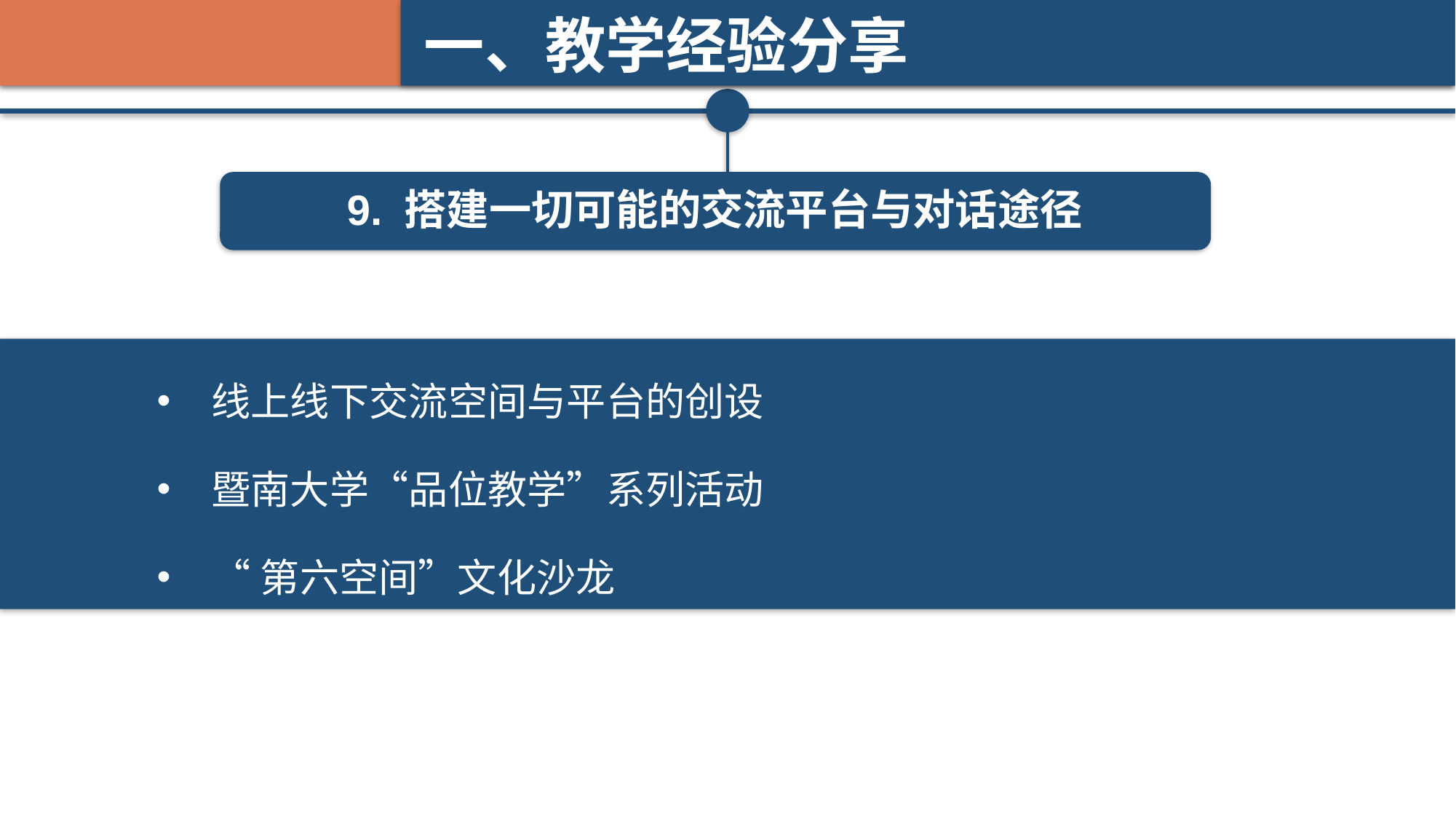

一、教学经验分享

9. 搭建一切可能的交流平台与对话途径

线上线下交流空间与平台的创设
暨南大学“品位教学”系列活动
“第六空间”文化沙龙
新闻逻辑